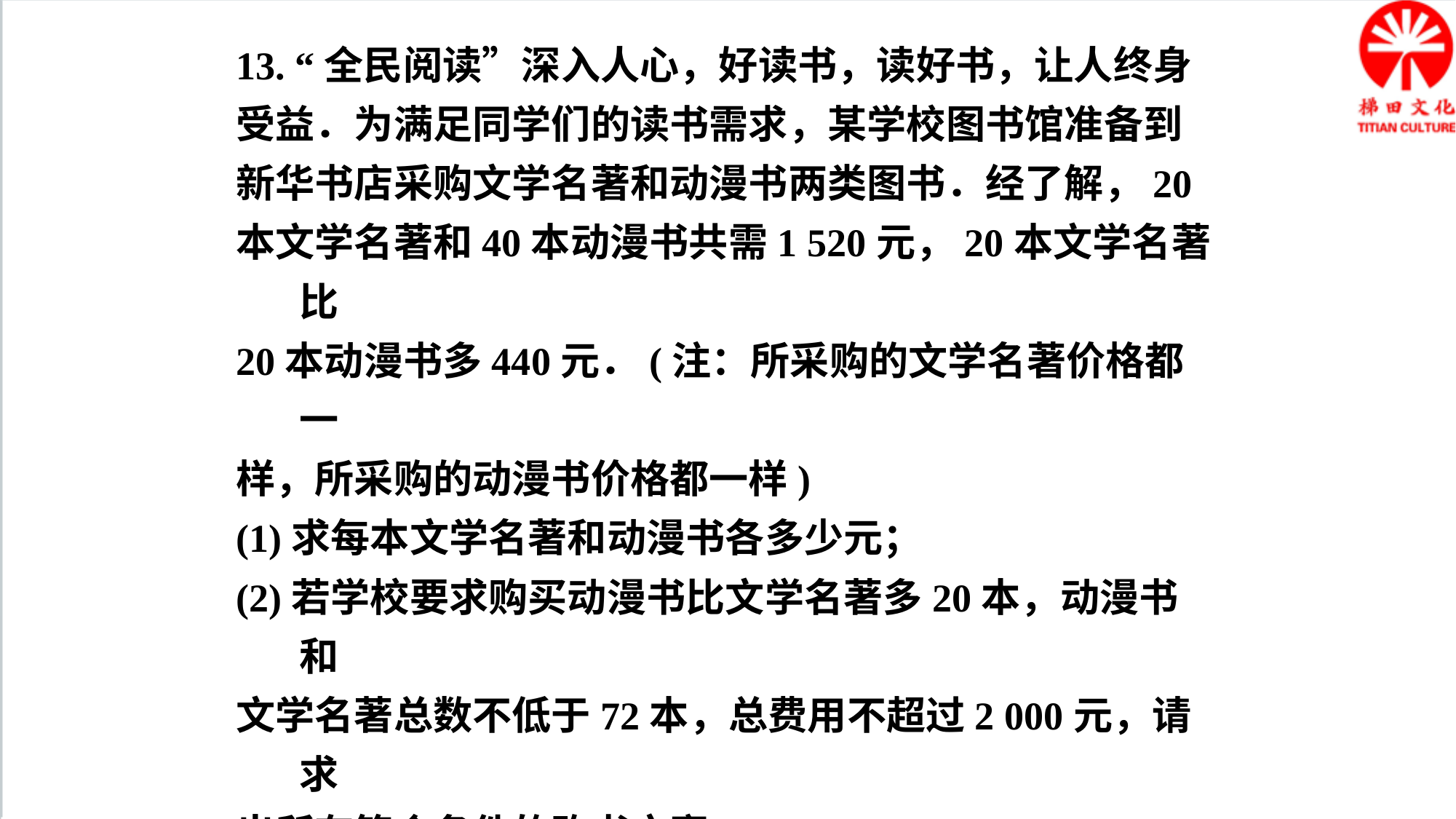

13. “全民阅读”深入人心，好读书，读好书，让人终身
受益．为满足同学们的读书需求，某学校图书馆准备到
新华书店采购文学名著和动漫书两类图书．经了解，20
本文学名著和40本动漫书共需1 520元，20本文学名著比
20本动漫书多440元．(注：所采购的文学名著价格都一
样，所采购的动漫书价格都一样)
(1)求每本文学名著和动漫书各多少元；
(2)若学校要求购买动漫书比文学名著多20本，动漫书和
文学名著总数不低于72本，总费用不超过2 000元，请求
出所有符合条件的购书方案．